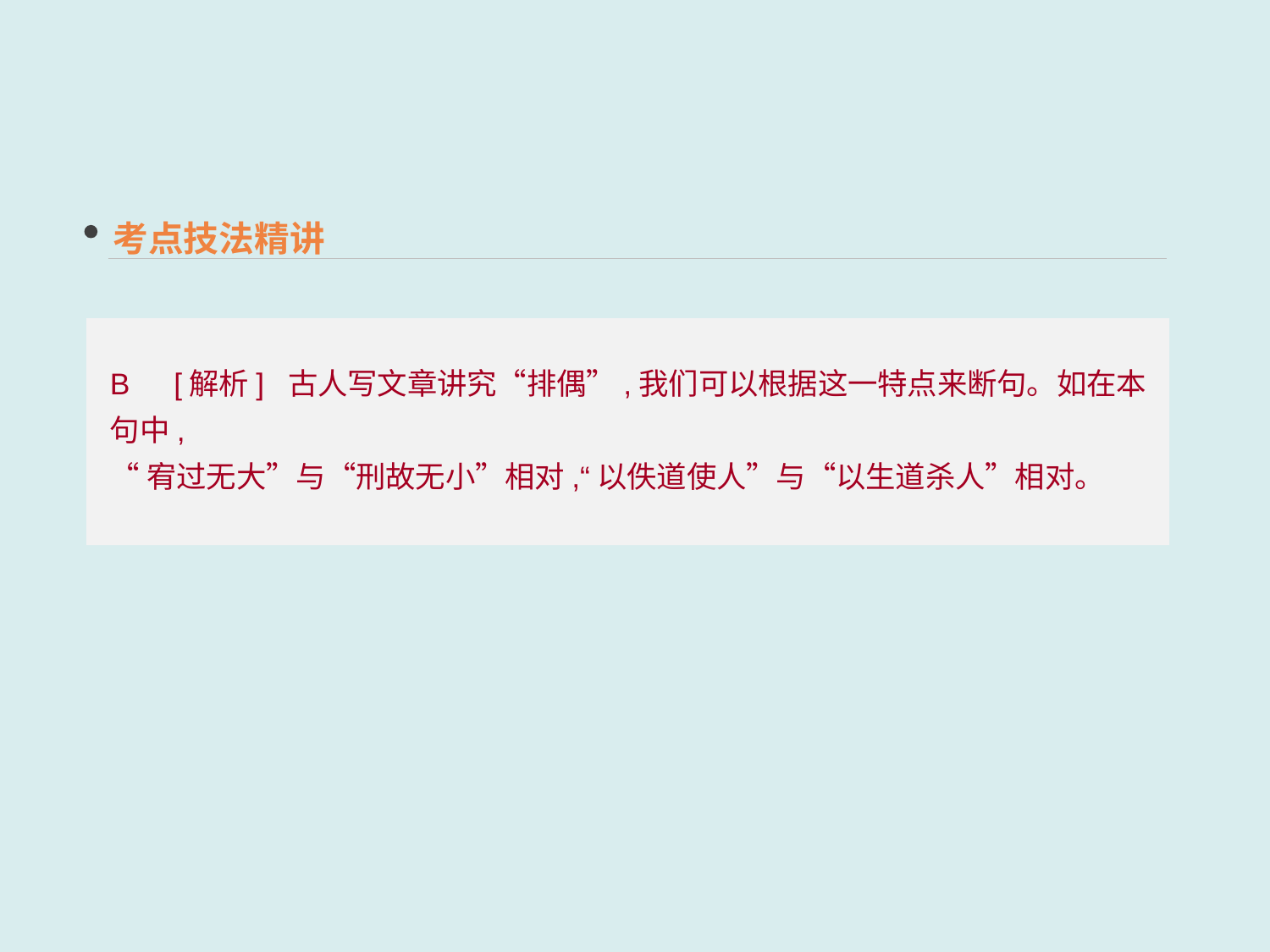

考点技法精讲

B　[解析]  古人写文章讲究“排偶”,我们可以根据这一特点来断句。如在本句中,
“宥过无大”与“刑故无小”相对,“以佚道使人”与“以生道杀人”相对。